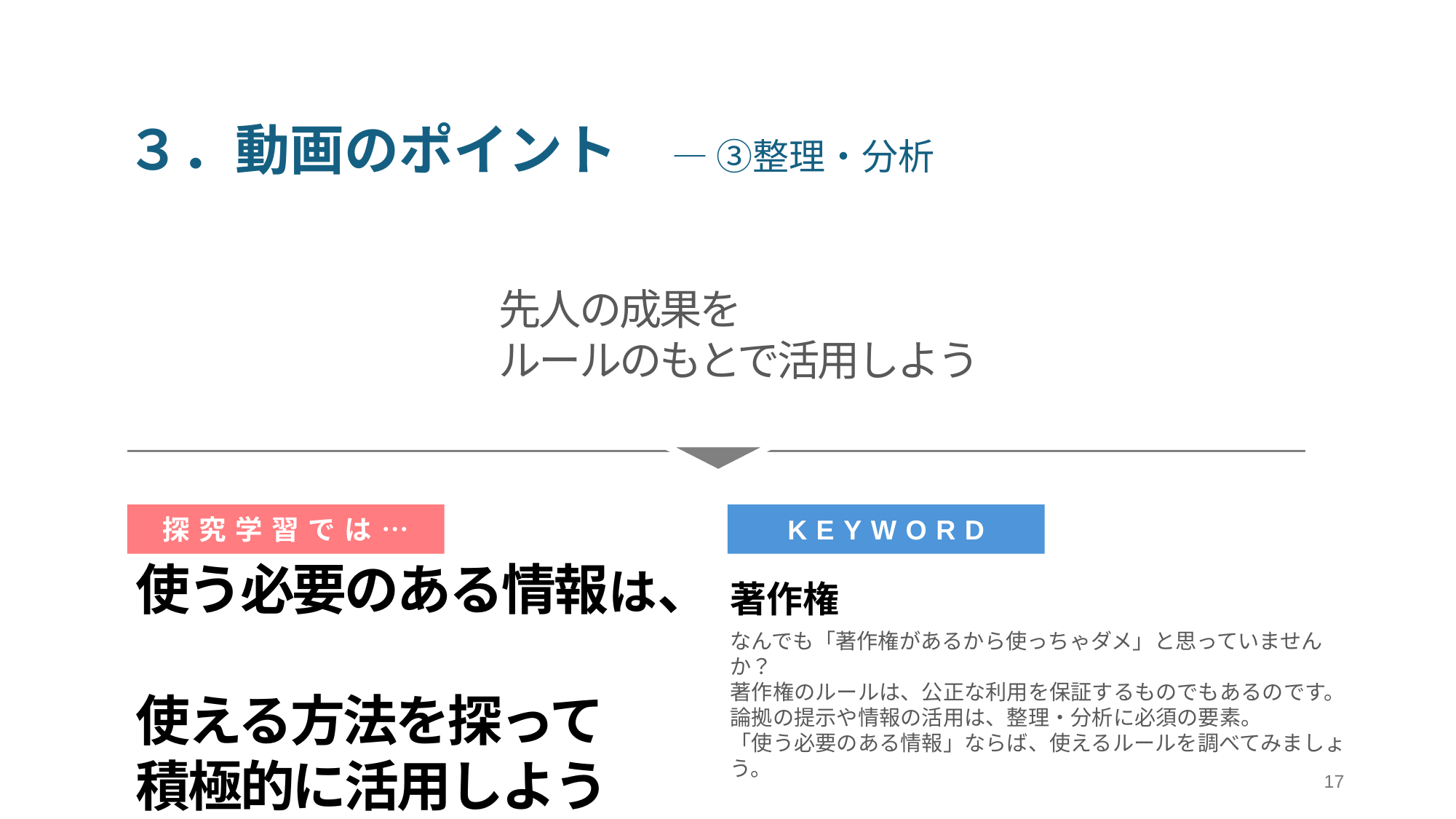

３．動画のポイント　― ③整理・分析
先人の成果を
ルールのもとで活用しよう

探究学習では…
KEYWORD
使う必要のある情報は、
使える方法を探って
積極的に活用しよう
著作権
なんでも「著作権があるから使っちゃダメ」と思っていませんか？
著作権のルールは、公正な利用を保証するものでもあるのです。
論拠の提示や情報の活用は、整理・分析に必須の要素。
「使う必要のある情報」ならば、使えるルールを調べてみましょう。
17